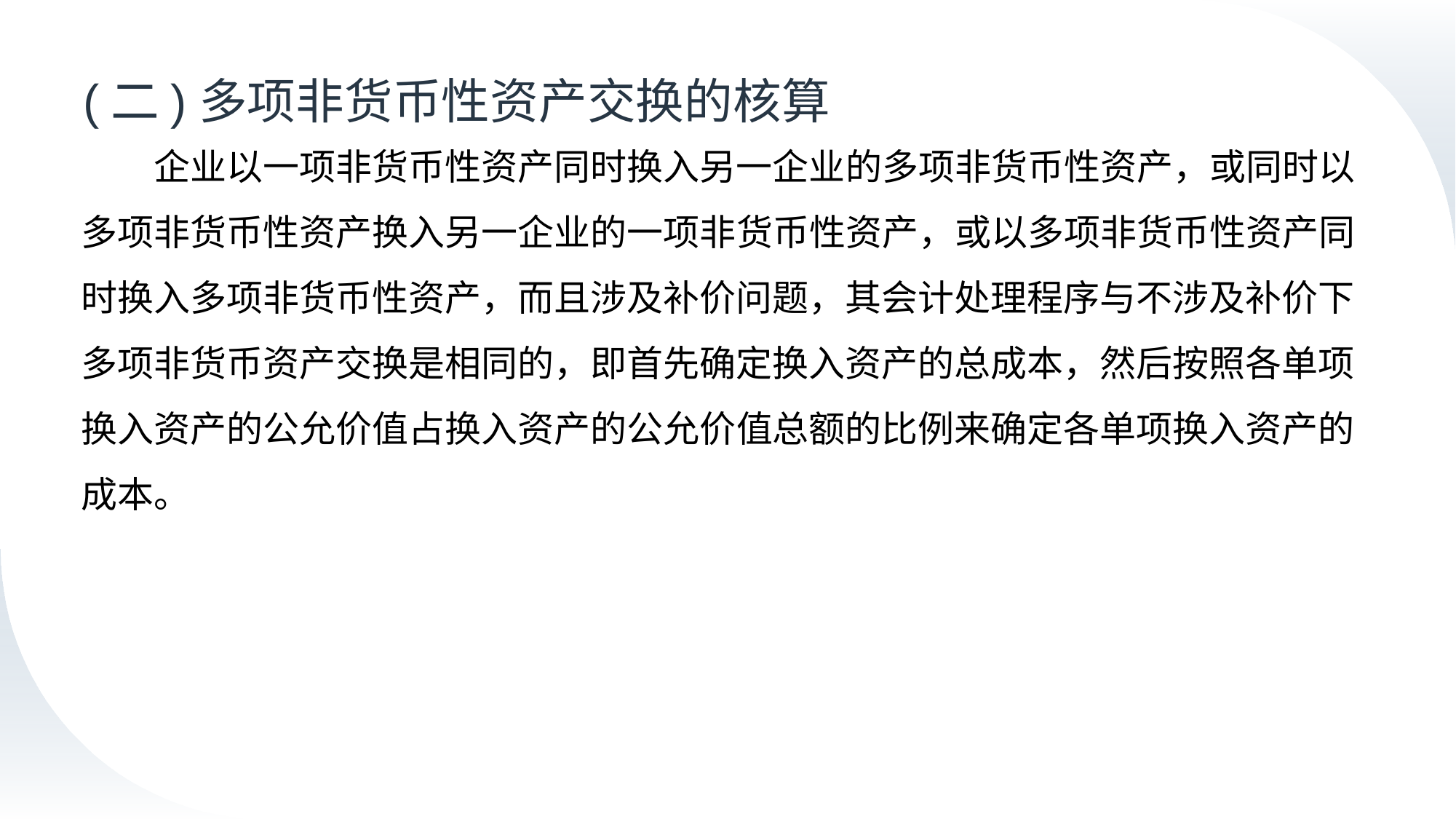

# (二)多项非货币性资产交换的核算
企业以一项非货币性资产同时换入另一企业的多项非货币性资产，或同时以多项非货币性资产换入另一企业的一项非货币性资产，或以多项非货币性资产同时换入多项非货币性资产，而且涉及补价问题，其会计处理程序与不涉及补价下多项非货币资产交换是相同的，即首先确定换入资产的总成本，然后按照各单项换入资产的公允价值占换入资产的公允价值总额的比例来确定各单项换入资产的成本。